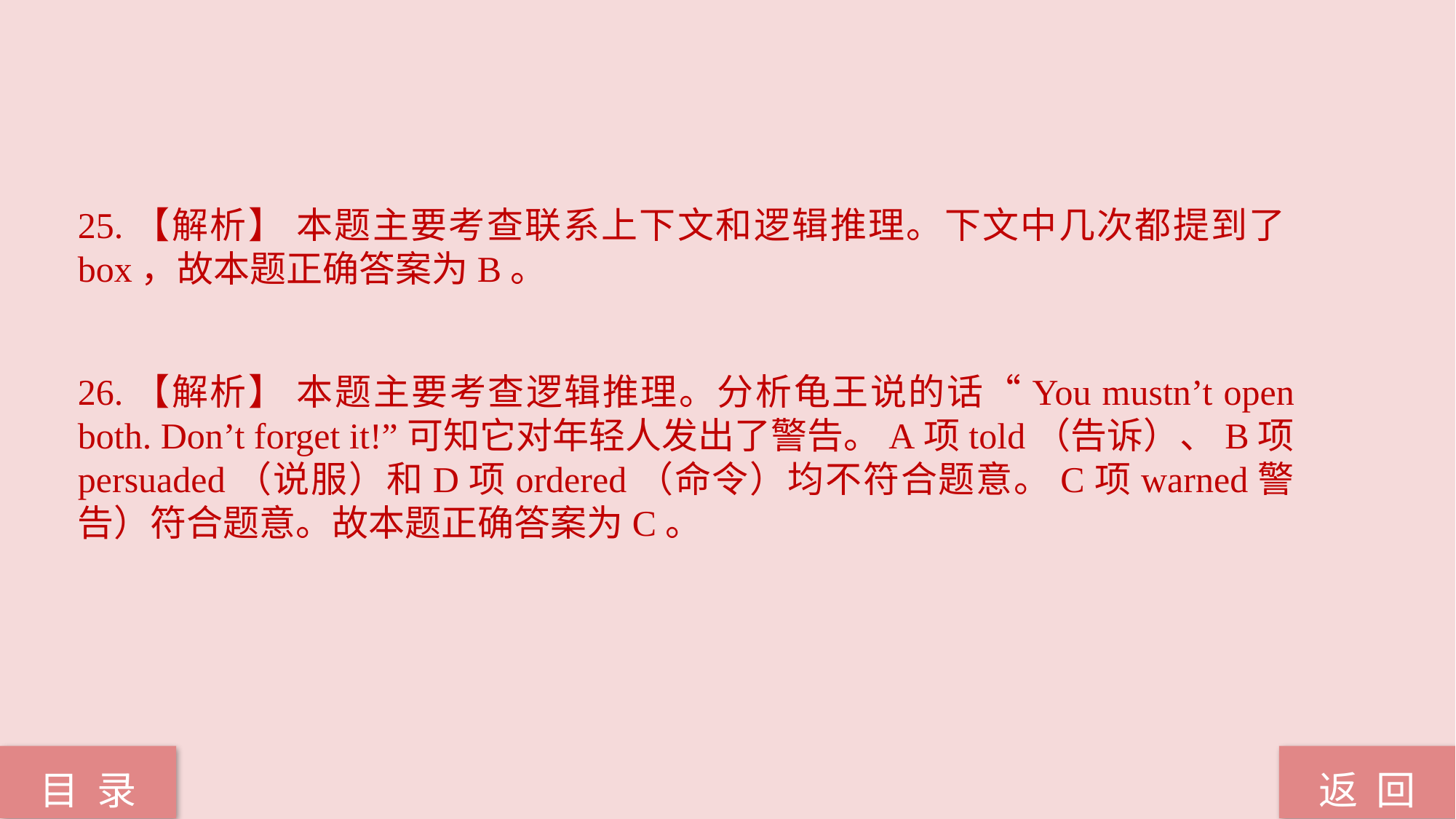

25.【解析】 本题主要考查联系上下文和逻辑推理。下文中几次都提到了box，故本题正确答案为B。

26.【解析】 本题主要考查逻辑推理。分析龟王说的话“You mustn’t open both. Don’t forget it!”可知它对年轻人发出了警告。A项told（告诉）、B项persuaded（说服）和D项ordered（命令）均不符合题意。C项warned警告）符合题意。故本题正确答案为C。
返  回